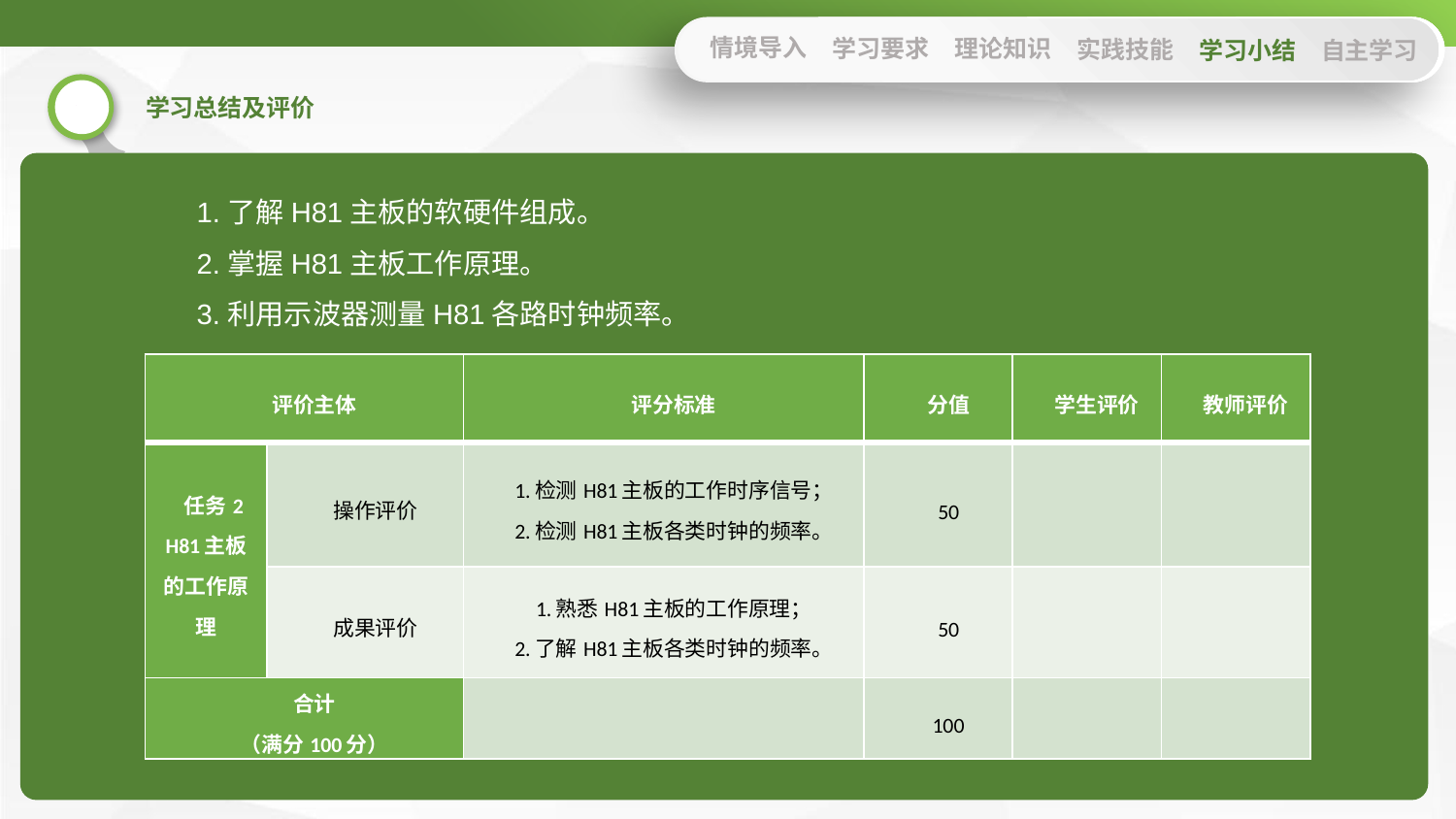

情境导入
学习要求
理论知识
实践技能
学习小结
自主学习
1.了解H81主板的软硬件组成。
2.掌握H81主板工作原理。
3.利用示波器测量H81各路时钟频率。
| 评价主体 |  | 评分标准 | 分值 | 学生评价 | 教师评价 |
| --- | --- | --- | --- | --- | --- |
| 任务2 H81主板的工作原理 | 操作评价 | 1.检测H81主板的工作时序信号； 2.检测H81主板各类时钟的频率。 | 50 |  |  |
|  | 成果评价 | 1.熟悉H81主板的工作原理； 2.了解H81主板各类时钟的频率。 | 50 |  |  |
| 合计 （满分100分） |  |  | 100 |  |  |